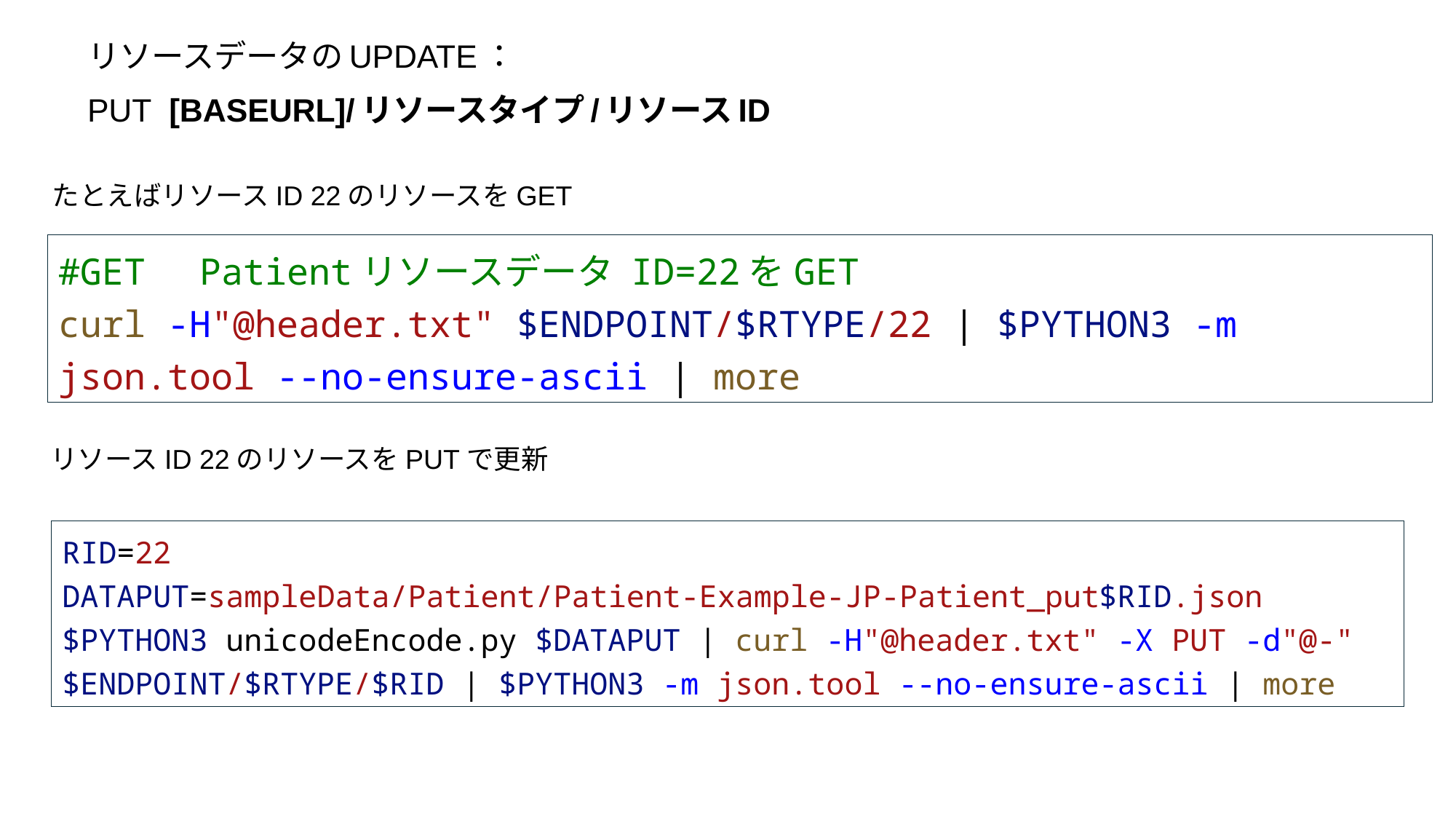

# リソースデータのUPDATE： PUT  [BASEURL]/リソースタイプ/リソースID
たとえばリソースID 22のリソースをGET
#GET　Patientリソースデータ ID=22をGET
curl -H"@header.txt" $ENDPOINT/$RTYPE/22 | $PYTHON3 -m json.tool --no-ensure-ascii | more
リソースID 22のリソースをPUTで更新
RID=22
DATAPUT=sampleData/Patient/Patient-Example-JP-Patient_put$RID.json
$PYTHON3 unicodeEncode.py $DATAPUT | curl -H"@header.txt" -X PUT -d"@-" $ENDPOINT/$RTYPE/$RID | $PYTHON3 -m json.tool --no-ensure-ascii | more